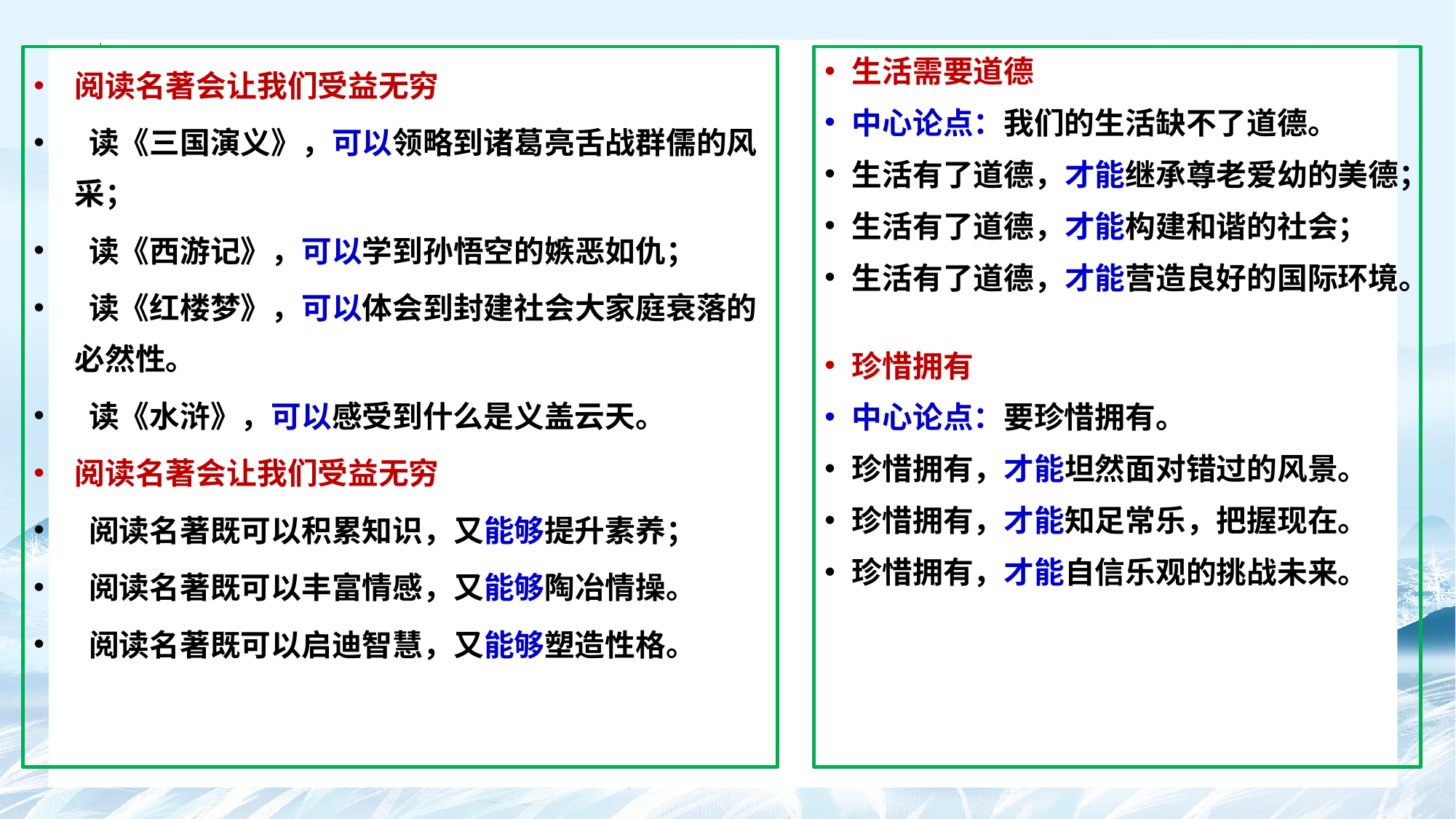

阅读名著会让我们受益无穷
 读《三国演义》，可以领略到诸葛亮舌战群儒的风采；
 读《西游记》，可以学到孙悟空的嫉恶如仇；
 读《红楼梦》，可以体会到封建社会大家庭衰落的必然性。
 读《水浒》，可以感受到什么是义盖云天。
阅读名著会让我们受益无穷
 阅读名著既可以积累知识，又能够提升素养；
 阅读名著既可以丰富情感，又能够陶冶情操。
 阅读名著既可以启迪智慧，又能够塑造性格。
生活需要道德
中心论点：我们的生活缺不了道德。
生活有了道德，才能继承尊老爱幼的美德；
生活有了道德，才能构建和谐的社会；
生活有了道德，才能营造良好的国际环境。
珍惜拥有
中心论点：要珍惜拥有。
珍惜拥有，才能坦然面对错过的风景。
珍惜拥有，才能知足常乐，把握现在。
珍惜拥有，才能自信乐观的挑战未来。